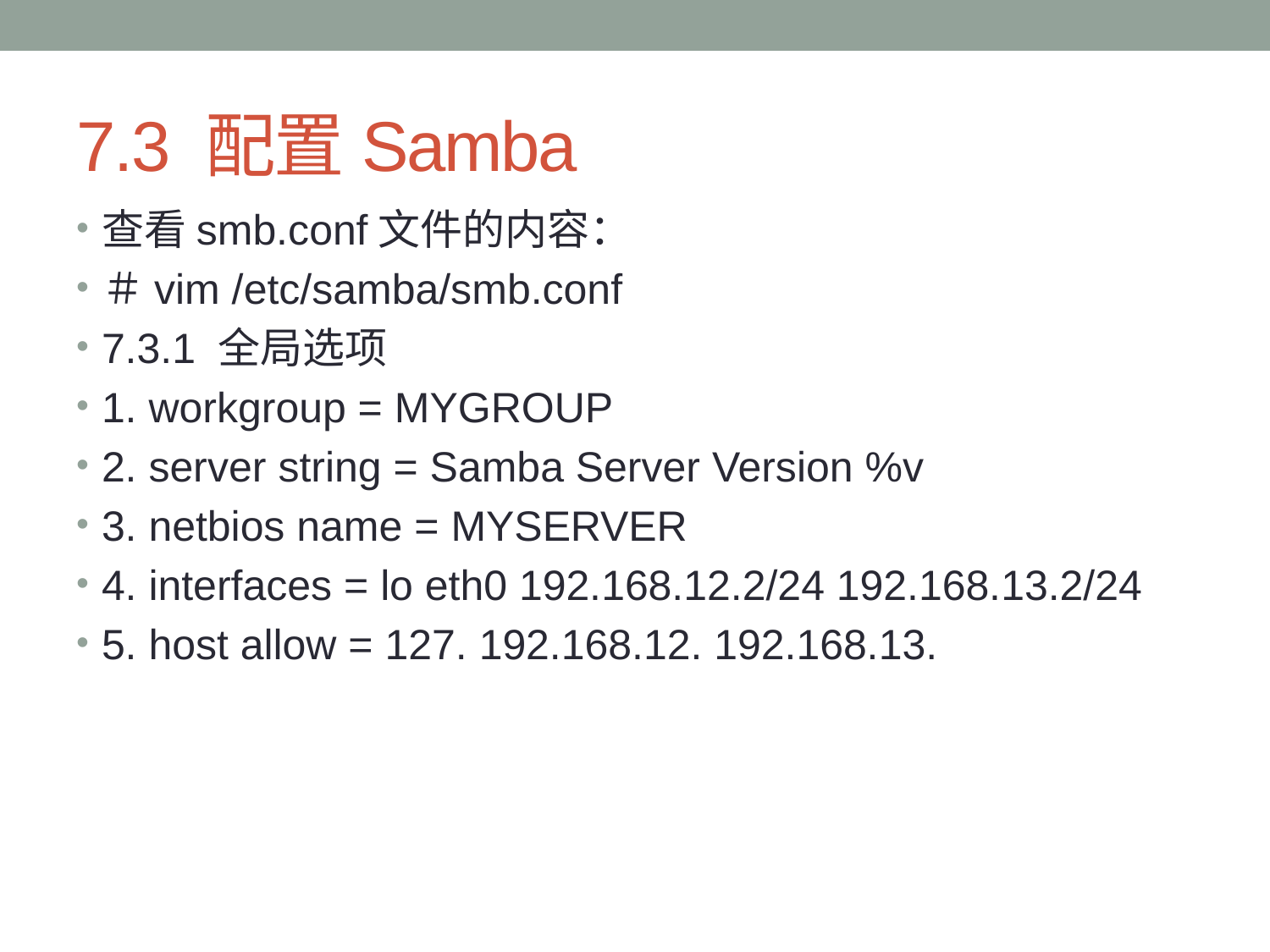

# 7.3 配置Samba
查看smb.conf文件的内容：
＃vim /etc/samba/smb.conf
7.3.1 全局选项
1. workgroup = MYGROUP
2. server string = Samba Server Version %v
3. netbios name = MYSERVER
4. interfaces = lo eth0 192.168.12.2/24 192.168.13.2/24
5. host allow = 127. 192.168.12. 192.168.13.